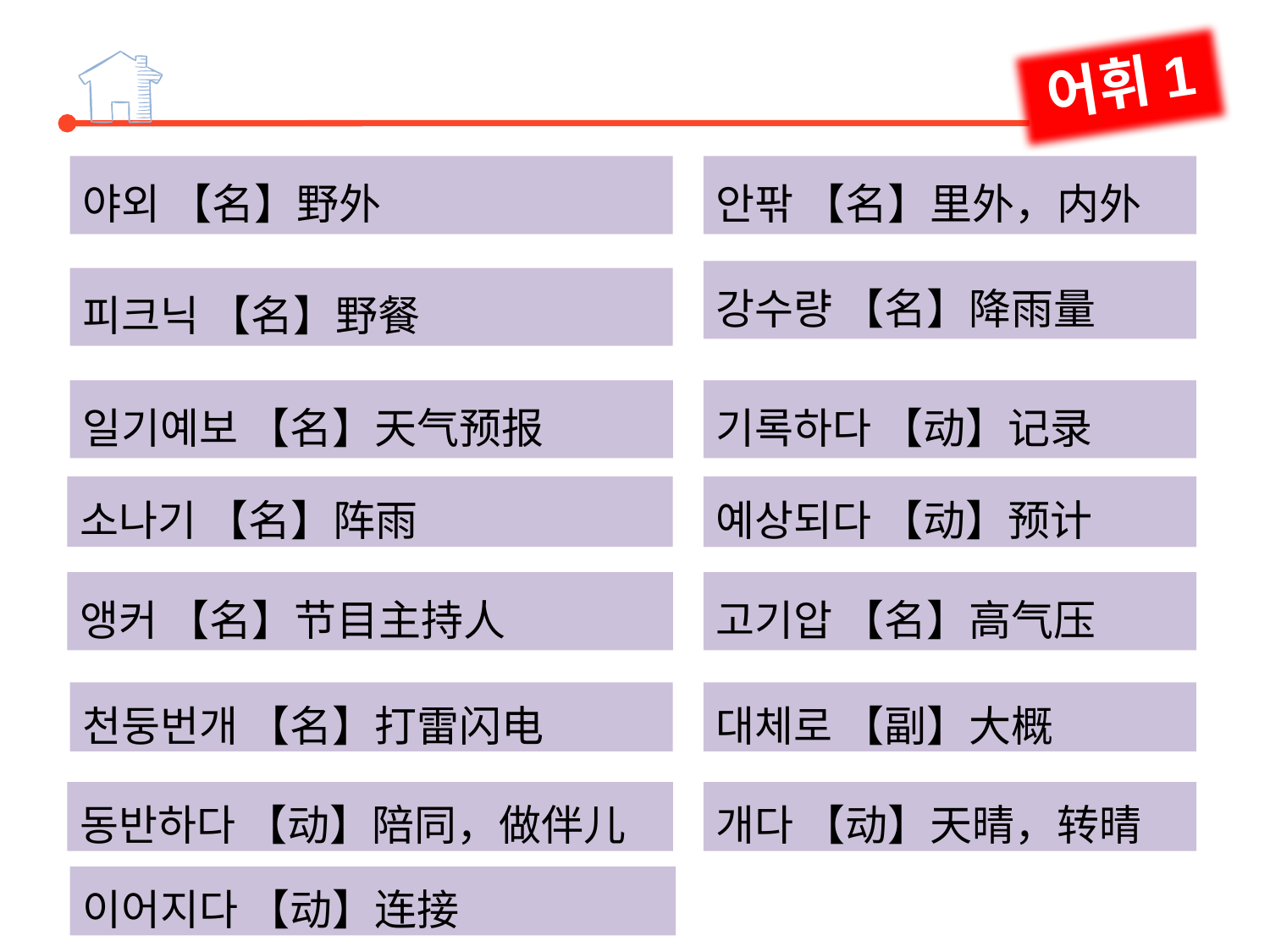

어휘1

야외 【名】野外
안팎 【名】里外，内外
강수량 【名】降雨量
피크닉 【名】野餐
일기예보 【名】天气预报
기록하다 【动】记录
소나기 【名】阵雨
예상되다 【动】预计
앵커 【名】节目主持人
고기압 【名】高气压
천둥번개 【名】打雷闪电
대체로 【副】大概
동반하다 【动】陪同，做伴儿
개다 【动】天晴，转晴
이어지다 【动】连接